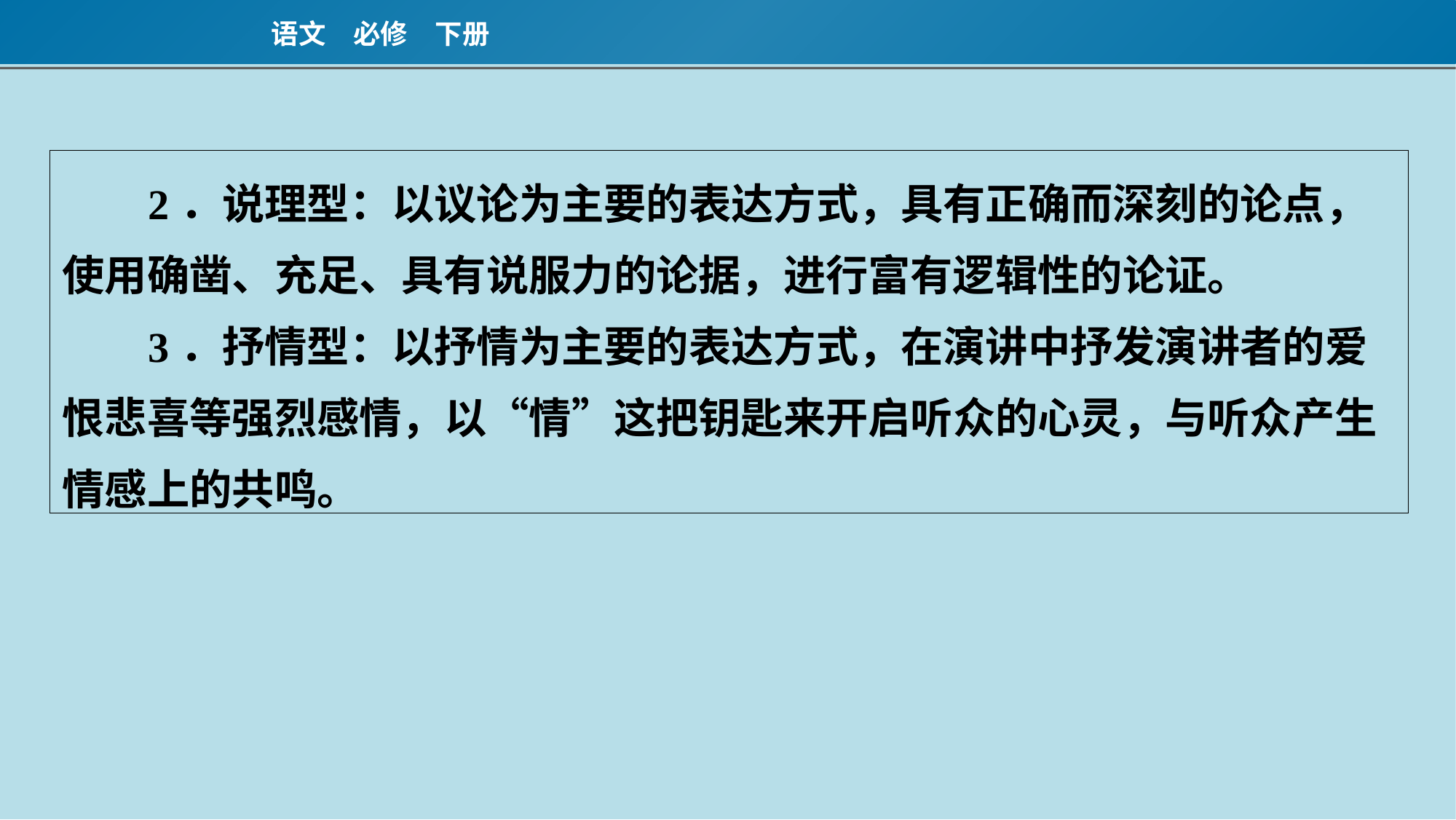

2．说理型：以议论为主要的表达方式，具有正确而深刻的论点，使用确凿、充足、具有说服力的论据，进行富有逻辑性的论证。
3．抒情型：以抒情为主要的表达方式，在演讲中抒发演讲者的爱恨悲喜等强烈感情，以“情”这把钥匙来开启听众的心灵，与听众产生情感上的共鸣。